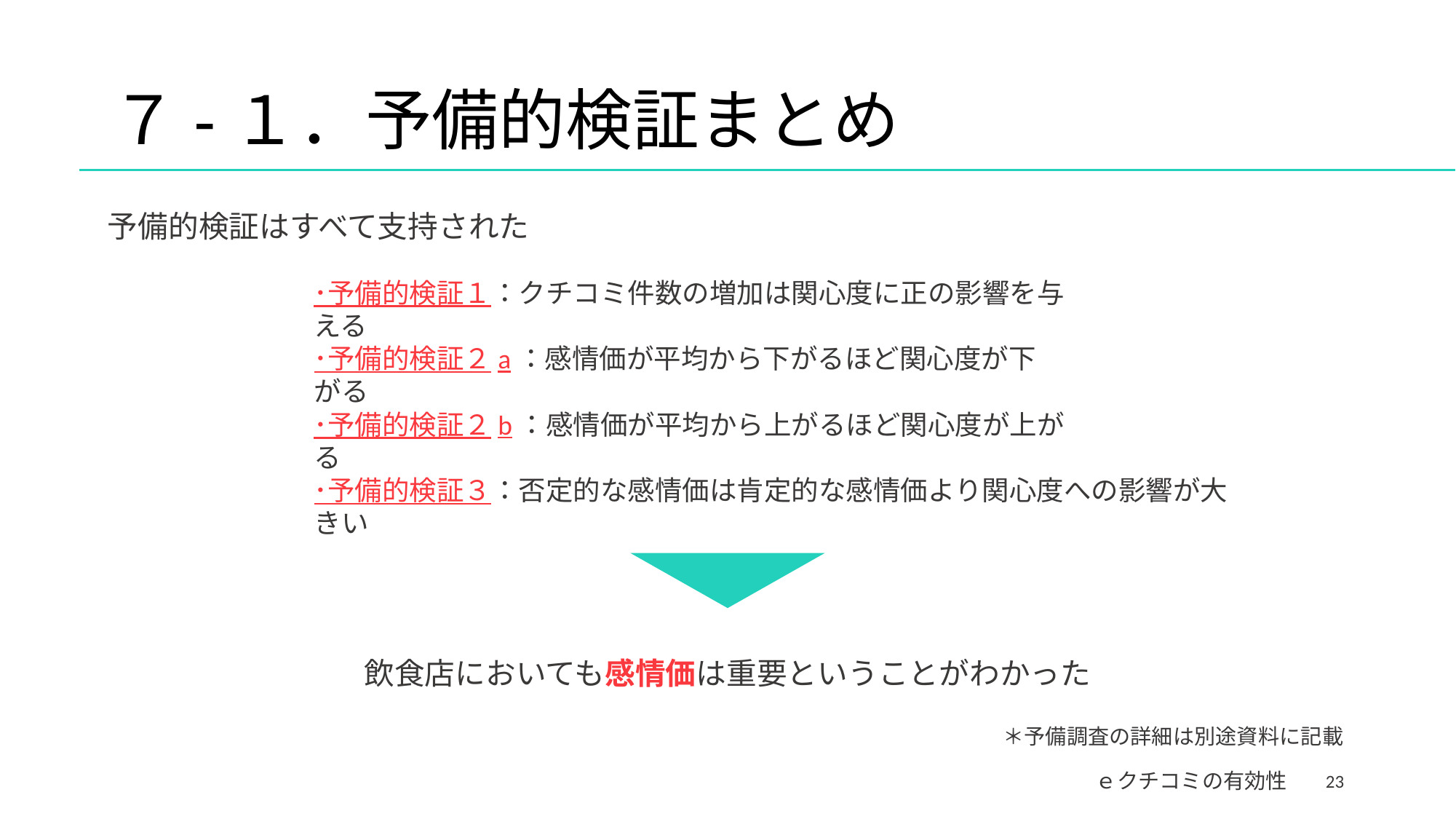

# ７-１．予備的検証まとめ
予備的検証はすべて支持された
･予備的検証１：クチコミ件数の増加は関心度に正の影響を与える
･予備的検証２a：感情価が平均から下がるほど関心度が下がる
･予備的検証２b：感情価が平均から上がるほど関心度が上がる
･予備的検証３：否定的な感情価は肯定的な感情価より関心度への影響が大きい

飲食店においても感情価は重要ということがわかった
＊予備調査の詳細は別途資料に記載
23
ｅクチコミの有効性